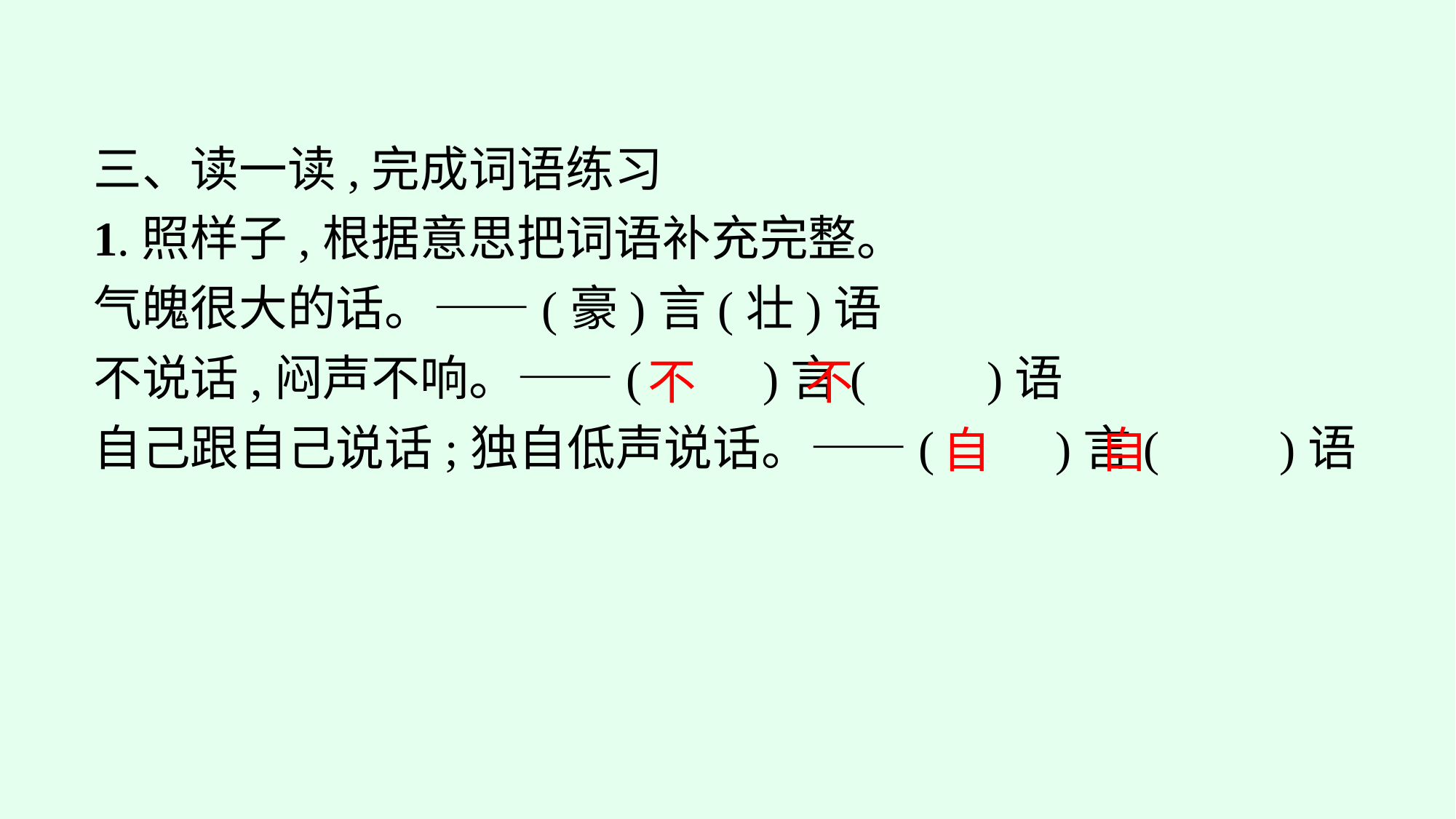

三、读一读,完成词语练习
1.照样子,根据意思把词语补充完整。
气魄很大的话。——(豪)言(壮)语
不说话,闷声不响。——(　　)言(　　)语
自己跟自己说话;独自低声说话。——(　　)言(　　)语
不          不
自          自